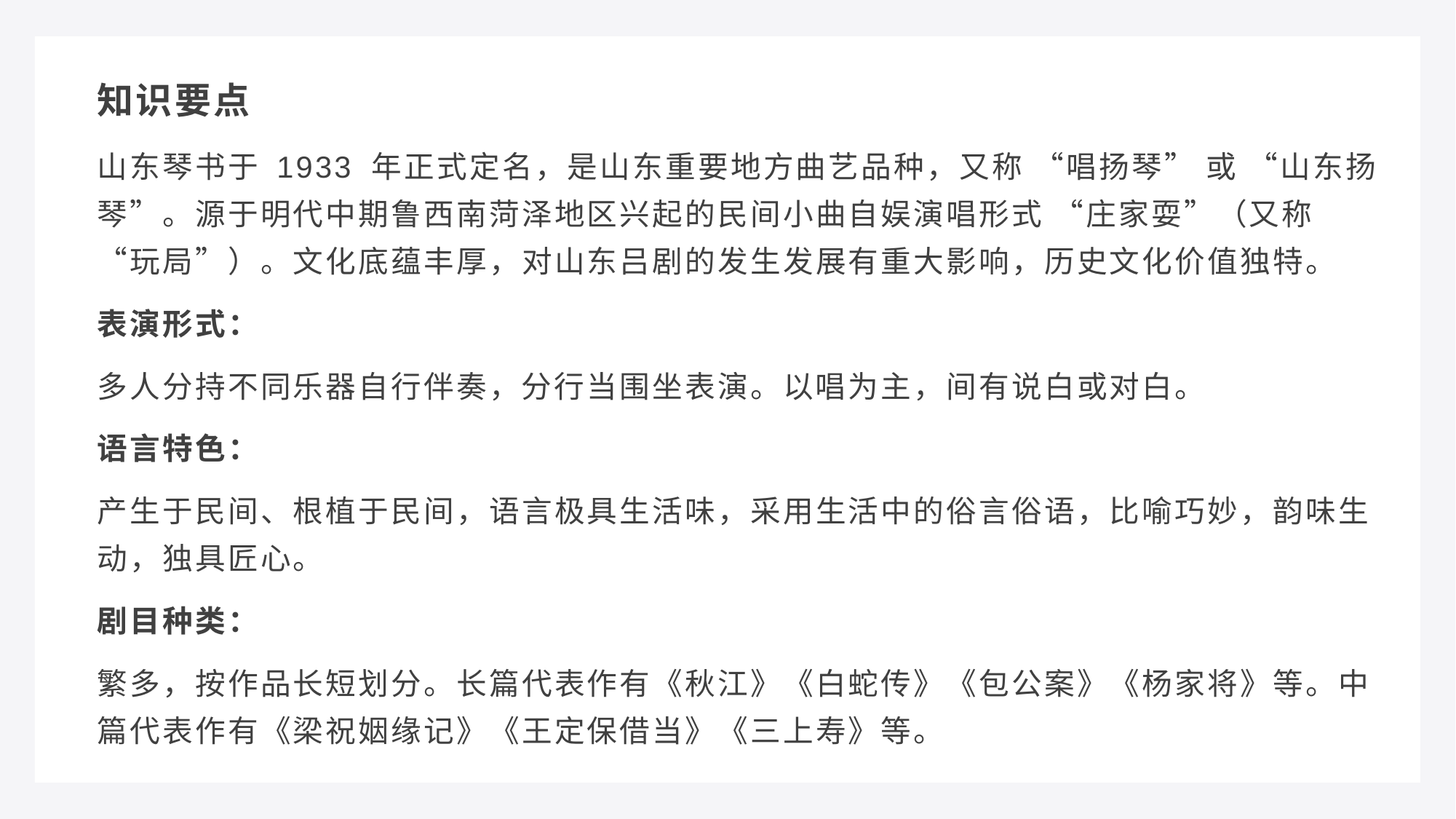

知识要点
山东琴书于 1933 年正式定名，是山东重要地方曲艺品种，又称 “唱扬琴” 或 “山东扬琴”。源于明代中期鲁西南菏泽地区兴起的民间小曲自娱演唱形式 “庄家耍”（又称 “玩局”）。文化底蕴丰厚，对山东吕剧的发生发展有重大影响，历史文化价值独特。
表演形式：
多人分持不同乐器自行伴奏，分行当围坐表演。以唱为主，间有说白或对白。
语言特色：
产生于民间、根植于民间，语言极具生活味，采用生活中的俗言俗语，比喻巧妙，韵味生动，独具匠心。
剧目种类：
繁多，按作品长短划分。长篇代表作有《秋江》《白蛇传》《包公案》《杨家将》等。中篇代表作有《梁祝姻缘记》《王定保借当》《三上寿》等。